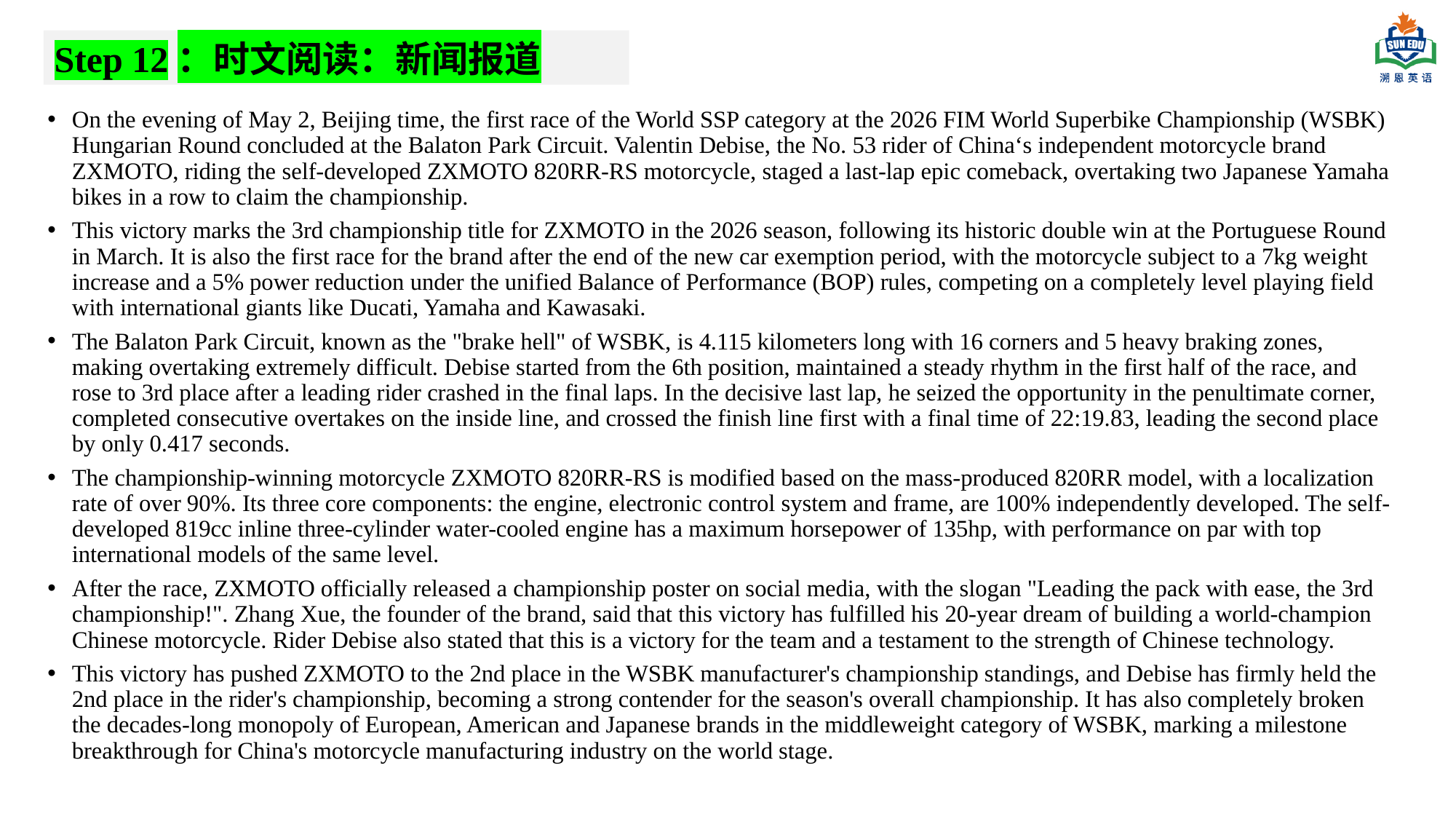

Step 12：时文阅读：新闻报道
On the evening of May 2, Beijing time, the first race of the World SSP category at the 2026 FIM World Superbike Championship (WSBK) Hungarian Round concluded at the Balaton Park Circuit. Valentin Debise, the No. 53 rider of China‘s independent motorcycle brand ZXMOTO, riding the self-developed ZXMOTO 820RR-RS motorcycle, staged a last-lap epic comeback, overtaking two Japanese Yamaha bikes in a row to claim the championship.
This victory marks the 3rd championship title for ZXMOTO in the 2026 season, following its historic double win at the Portuguese Round in March. It is also the first race for the brand after the end of the new car exemption period, with the motorcycle subject to a 7kg weight increase and a 5% power reduction under the unified Balance of Performance (BOP) rules, competing on a completely level playing field with international giants like Ducati, Yamaha and Kawasaki.
The Balaton Park Circuit, known as the "brake hell" of WSBK, is 4.115 kilometers long with 16 corners and 5 heavy braking zones, making overtaking extremely difficult. Debise started from the 6th position, maintained a steady rhythm in the first half of the race, and rose to 3rd place after a leading rider crashed in the final laps. In the decisive last lap, he seized the opportunity in the penultimate corner, completed consecutive overtakes on the inside line, and crossed the finish line first with a final time of 22:19.83, leading the second place by only 0.417 seconds.
The championship-winning motorcycle ZXMOTO 820RR-RS is modified based on the mass-produced 820RR model, with a localization rate of over 90%. Its three core components: the engine, electronic control system and frame, are 100% independently developed. The self-developed 819cc inline three-cylinder water-cooled engine has a maximum horsepower of 135hp, with performance on par with top international models of the same level.
After the race, ZXMOTO officially released a championship poster on social media, with the slogan "Leading the pack with ease, the 3rd championship!". Zhang Xue, the founder of the brand, said that this victory has fulfilled his 20-year dream of building a world-champion Chinese motorcycle. Rider Debise also stated that this is a victory for the team and a testament to the strength of Chinese technology.
This victory has pushed ZXMOTO to the 2nd place in the WSBK manufacturer's championship standings, and Debise has firmly held the 2nd place in the rider's championship, becoming a strong contender for the season's overall championship. It has also completely broken the decades-long monopoly of European, American and Japanese brands in the middleweight category of WSBK, marking a milestone breakthrough for China's motorcycle manufacturing industry on the world stage.